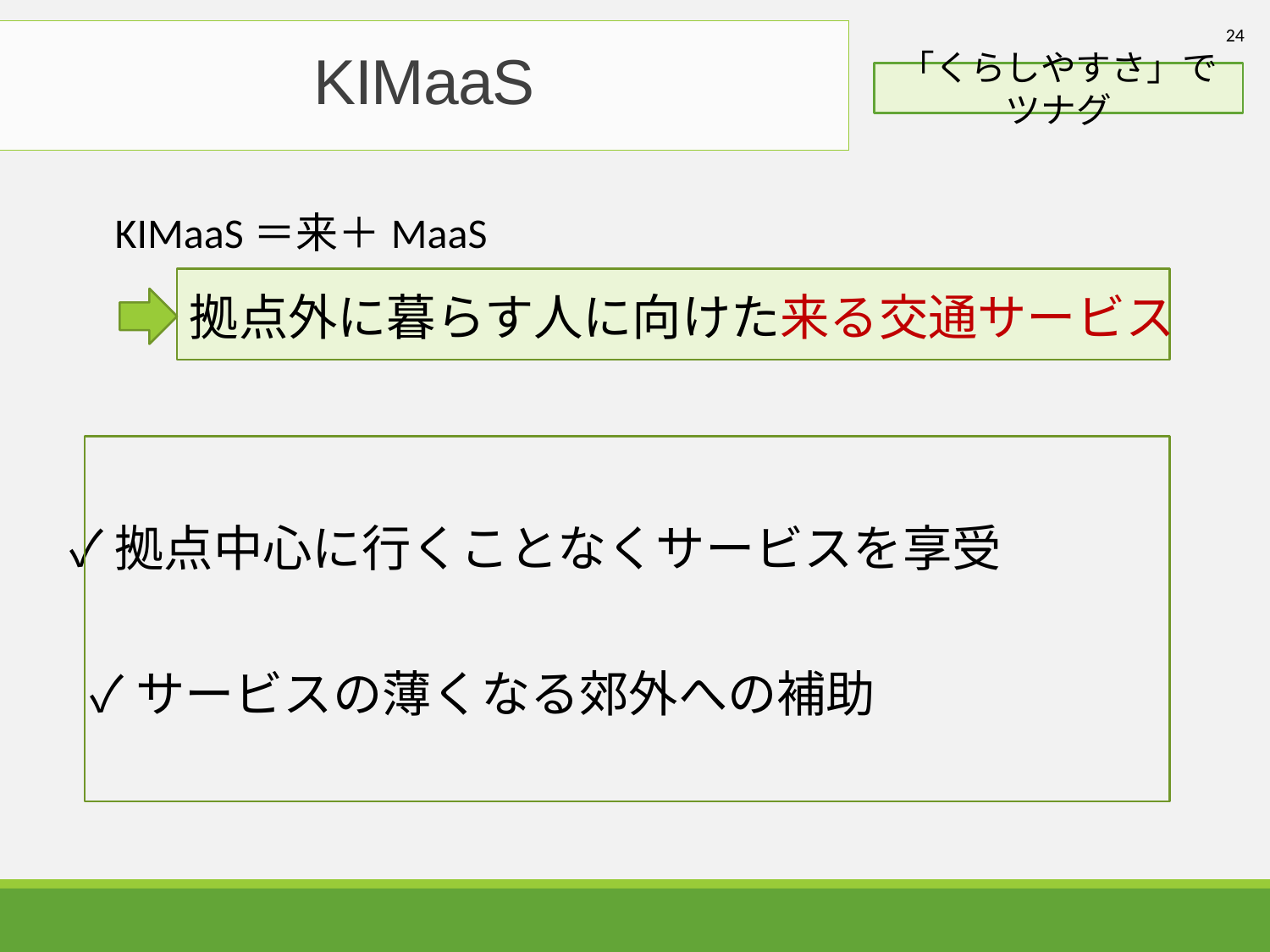

24
KIMaaS
「くらしやすさ」でツナグ
KIMaaS＝来＋MaaS

拠点外に暮らす人に向けた来る交通サービス

✓拠点中心に行くことなくサービスを享受
✓サービスの薄くなる郊外への補助